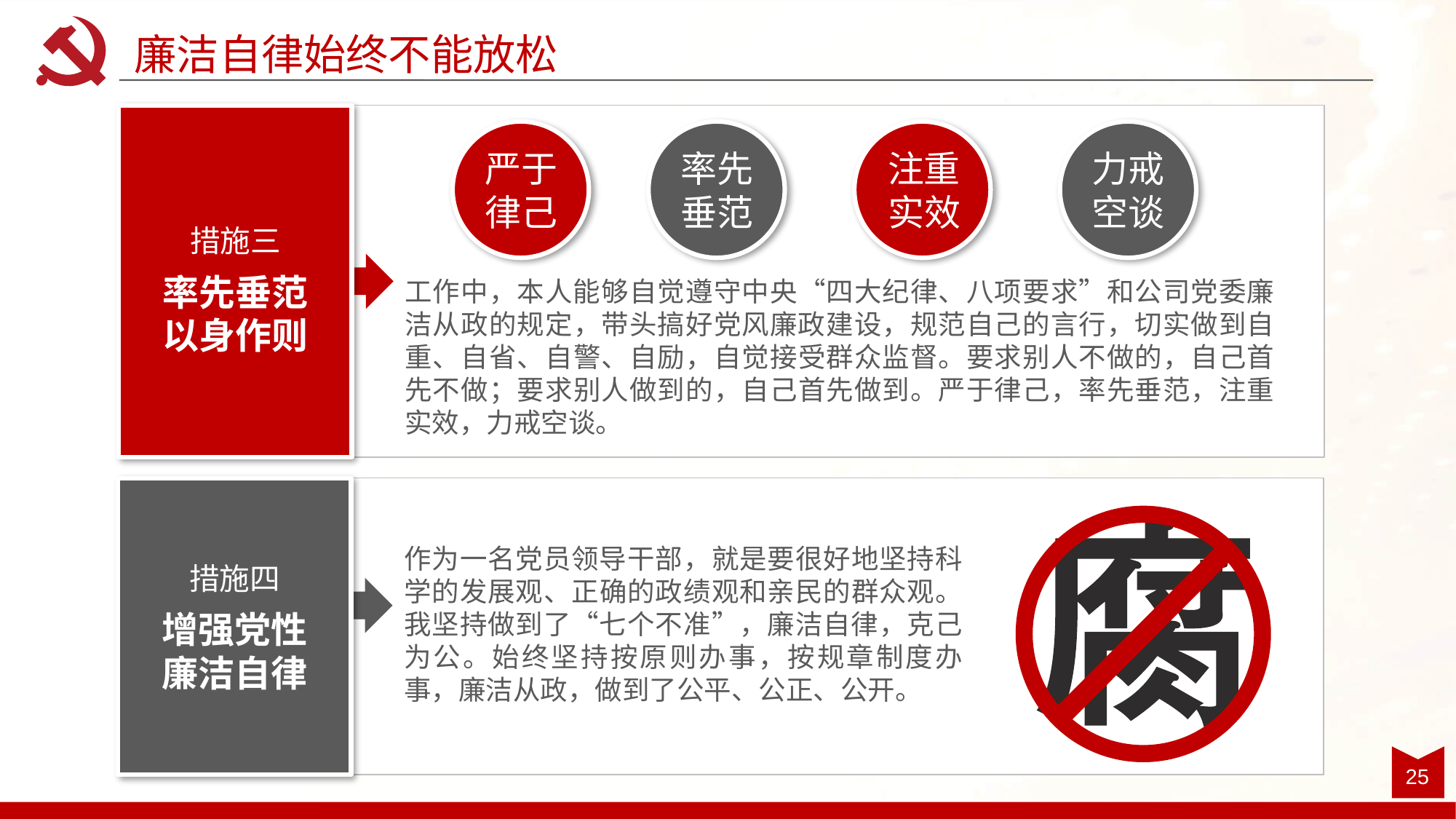

廉洁自律始终不能放松

严于律己
率先垂范
注重实效
力戒空谈
措施三

率先垂范
以身作则
工作中，本人能够自觉遵守中央“四大纪律、八项要求”和公司党委廉洁从政的规定，带头搞好党风廉政建设，规范自己的言行，切实做到自重、自省、自警、自励，自觉接受群众监督。要求别人不做的，自己首先不做；要求别人做到的，自己首先做到。严于律己，率先垂范，注重实效，力戒空谈。

作为一名党员领导干部，就是要很好地坚持科学的发展观、正确的政绩观和亲民的群众观。我坚持做到了“七个不准”，廉洁自律，克己为公。始终坚持按原则办事，按规章制度办事，廉洁从政，做到了公平、公正、公开。
措施四

增强党性
廉洁自律